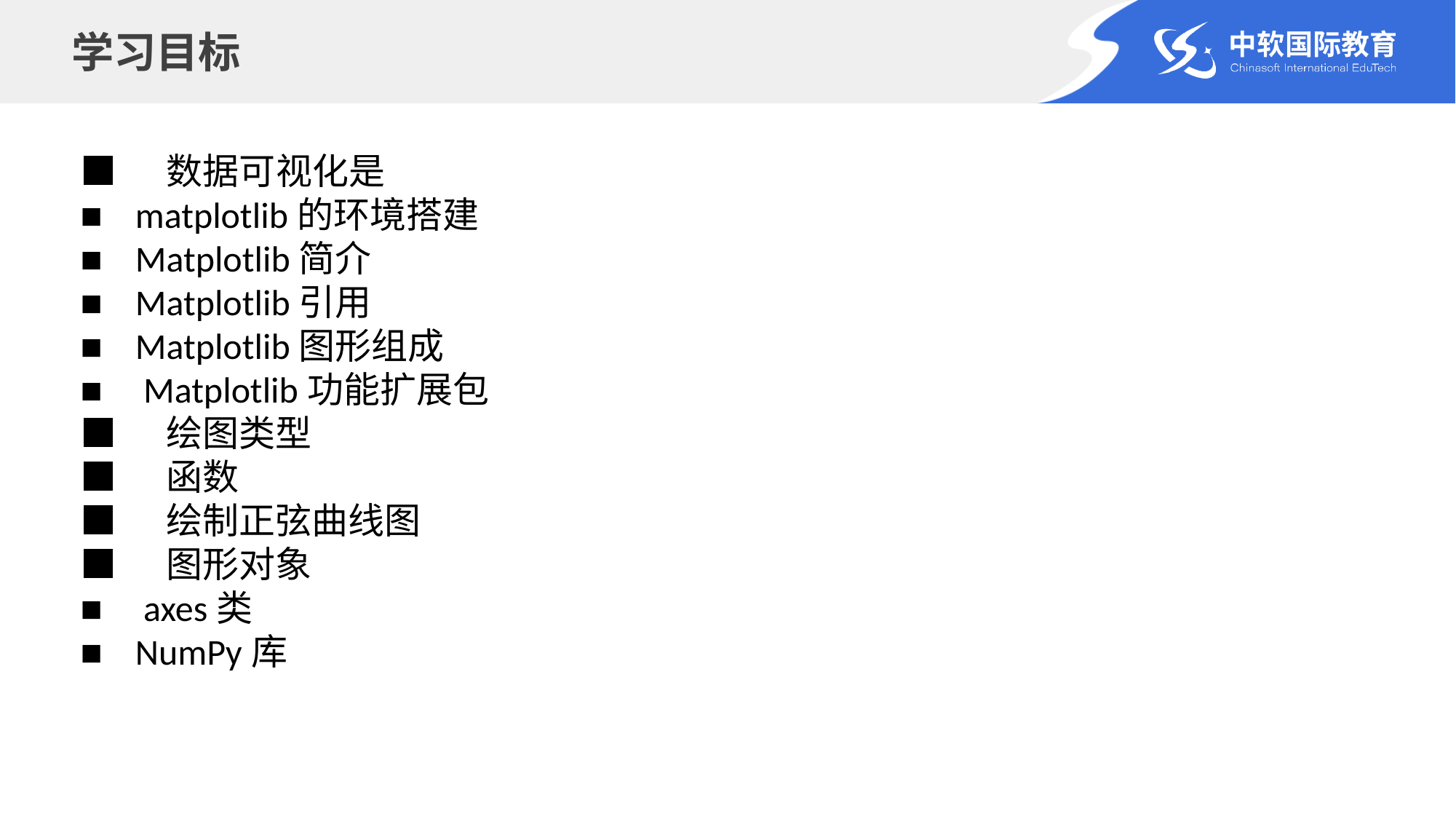

# 学习目标
■     数据可视化是
■    matplotlib的环境搭建
■    Matplotlib简介
■    Matplotlib引用
■    Matplotlib图形组成
■     Matplotlib功能扩展包
■     绘图类型
■     函数
■     绘制正弦曲线图
■     图形对象
■     axes类
■    NumPy库